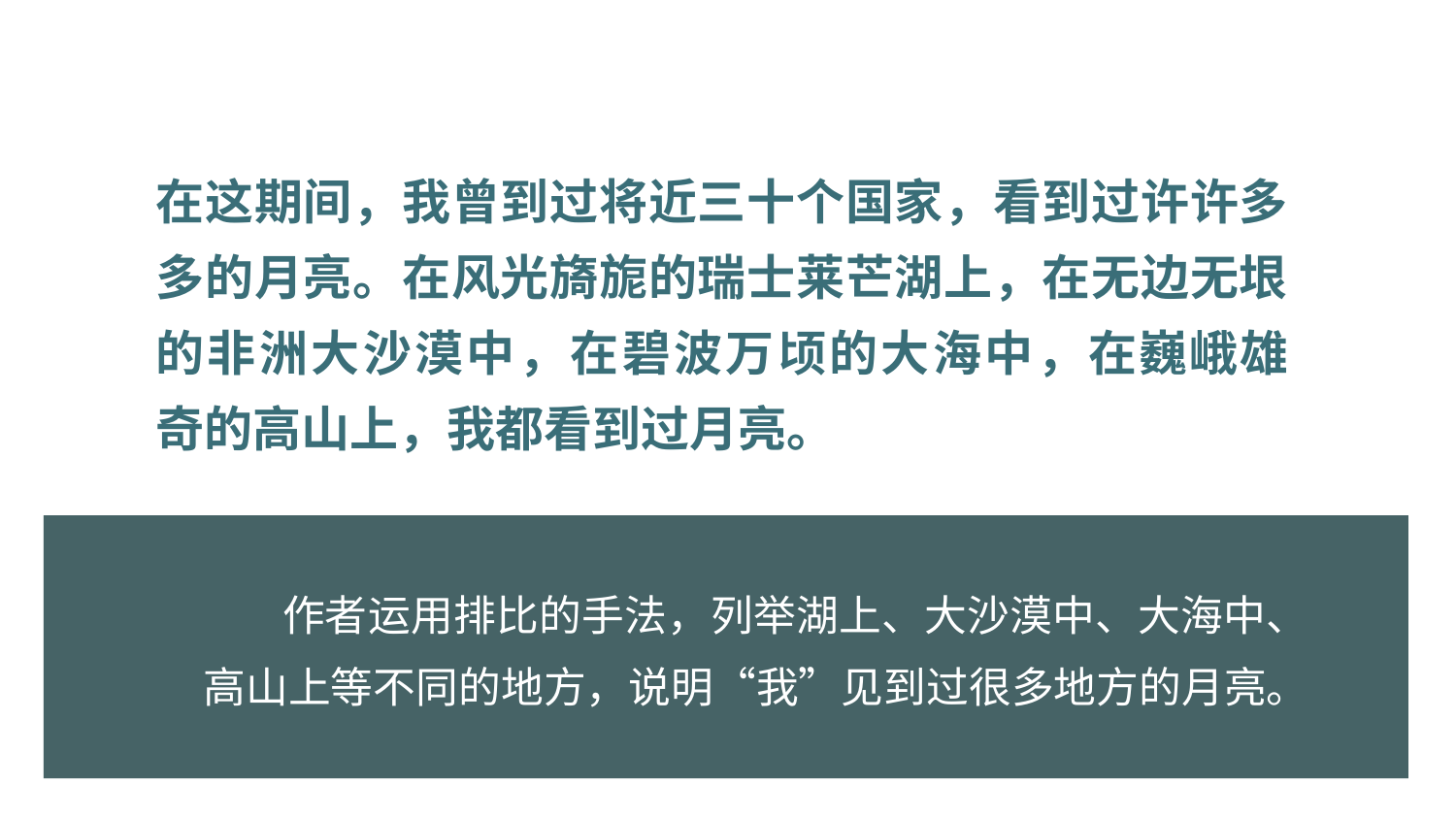

在这期间，我曾到过将近三十个国家，看到过许许多多的月亮。在风光旖旎的瑞士莱芒湖上，在无边无垠的非洲大沙漠中，在碧波万顷的大海中，在巍峨雄奇的高山上，我都看到过月亮。

       作者运用排比的手法，列举湖上、大沙漠中、大海中、高山上等不同的地方，说明“我”见到过很多地方的月亮。